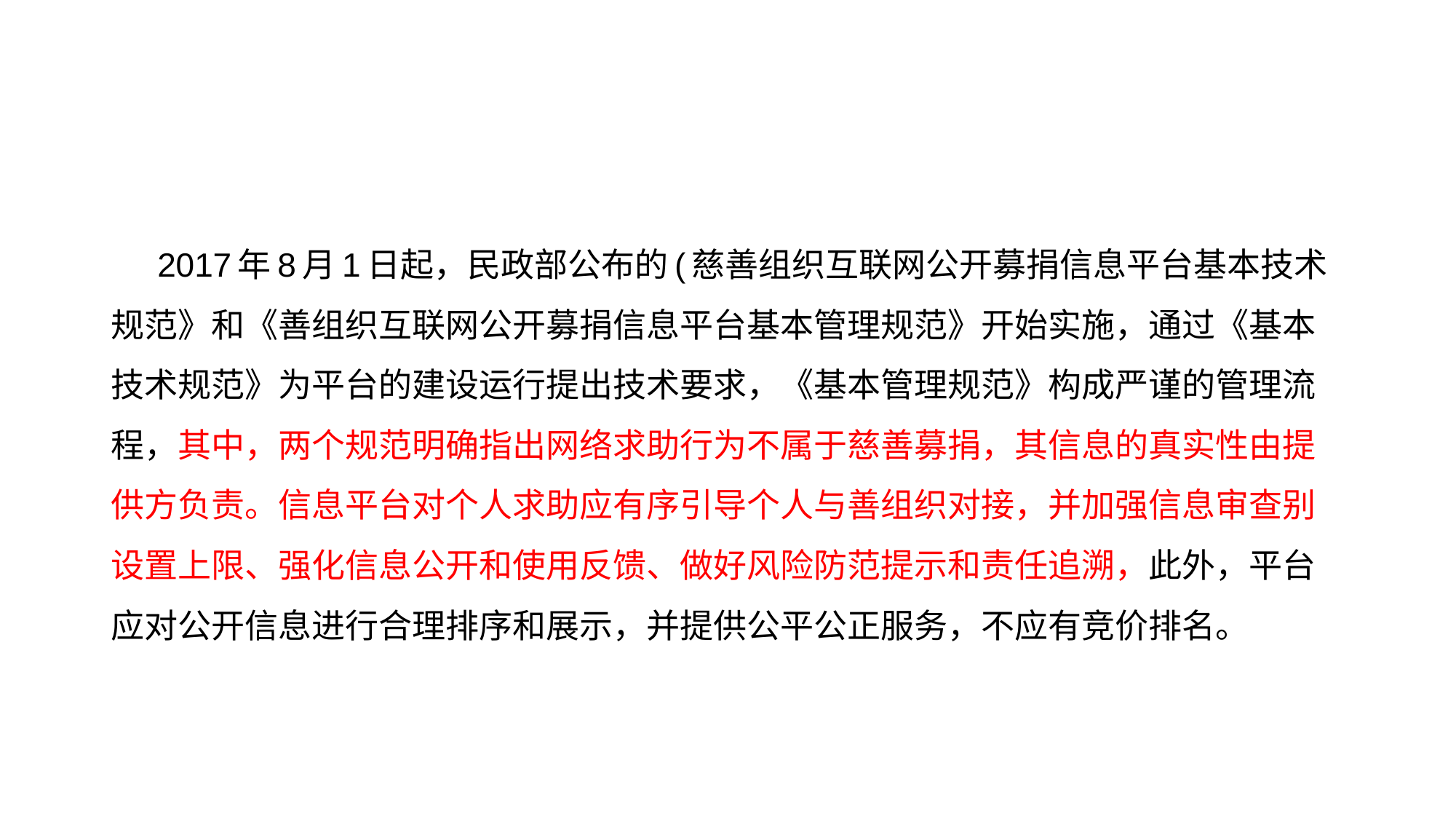

#
     2017年8月1日起，民政部公布的(慈善组织互联网公开募捐信息平台基本技术规范》和《善组织互联网公开募捐信息平台基本管理规范》开始实施，通过《基本技术规范》为平台的建设运行提出技术要求，《基本管理规范》构成严谨的管理流程，其中，两个规范明确指出网络求助行为不属于慈善募捐，其信息的真实性由提供方负责。信息平台对个人求助应有序引导个人与善组织对接，并加强信息审查别设置上限、强化信息公开和使用反馈、做好风险防范提示和责任追溯，此外，平台应对公开信息进行合理排序和展示，并提供公平公正服务，不应有竞价排名。